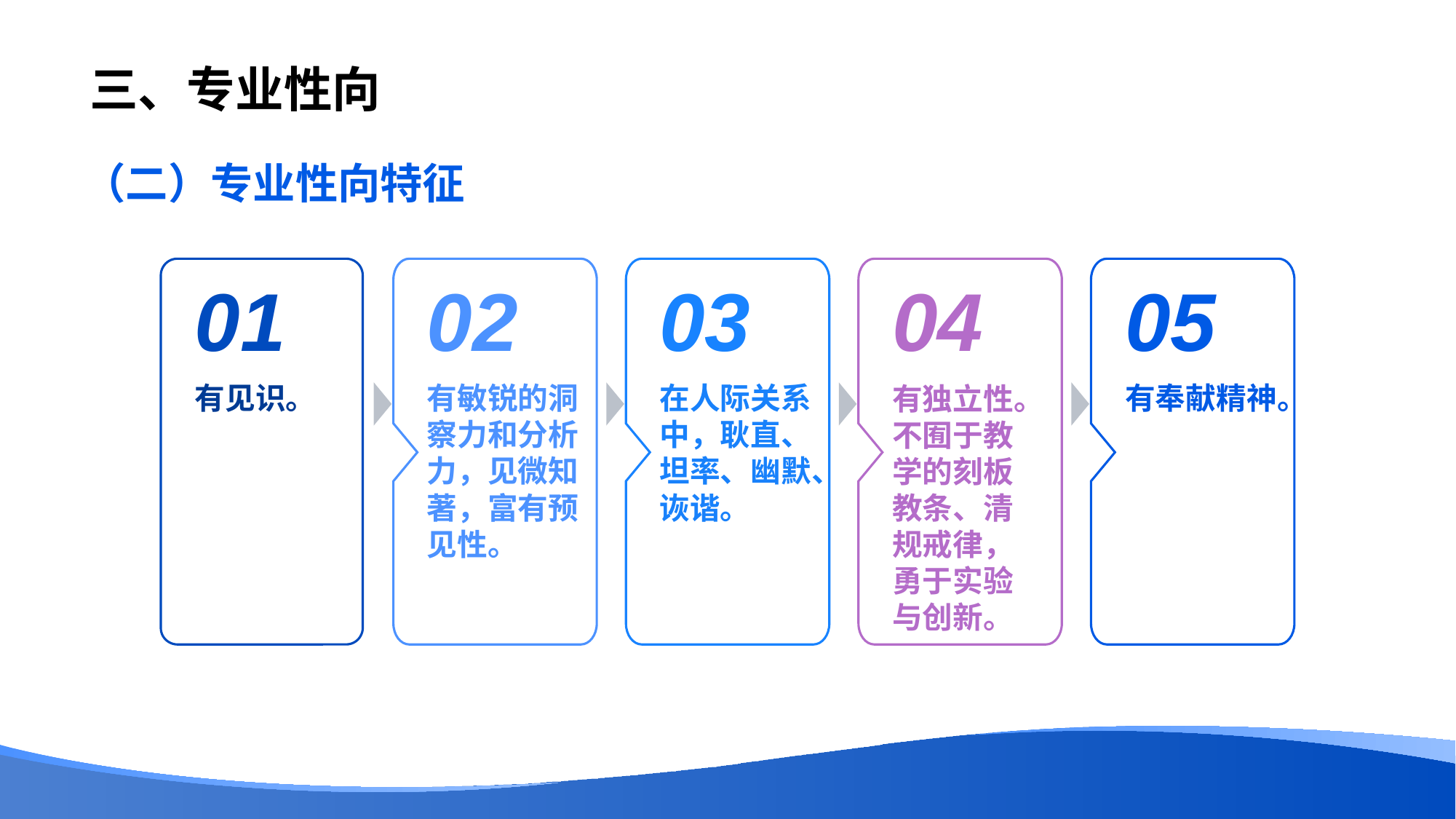

# 三、专业性向
（二）专业性向特征

01
有见识。

02
有敏锐的洞察力和分析力，见微知著，富有预见性。

03
在人际关系中，耿直、坦率、幽默、诙谐。

04
有独立性。不囿于教学的刻板教条、清规戒律，勇于实验与创新。

05
有奉献精神。